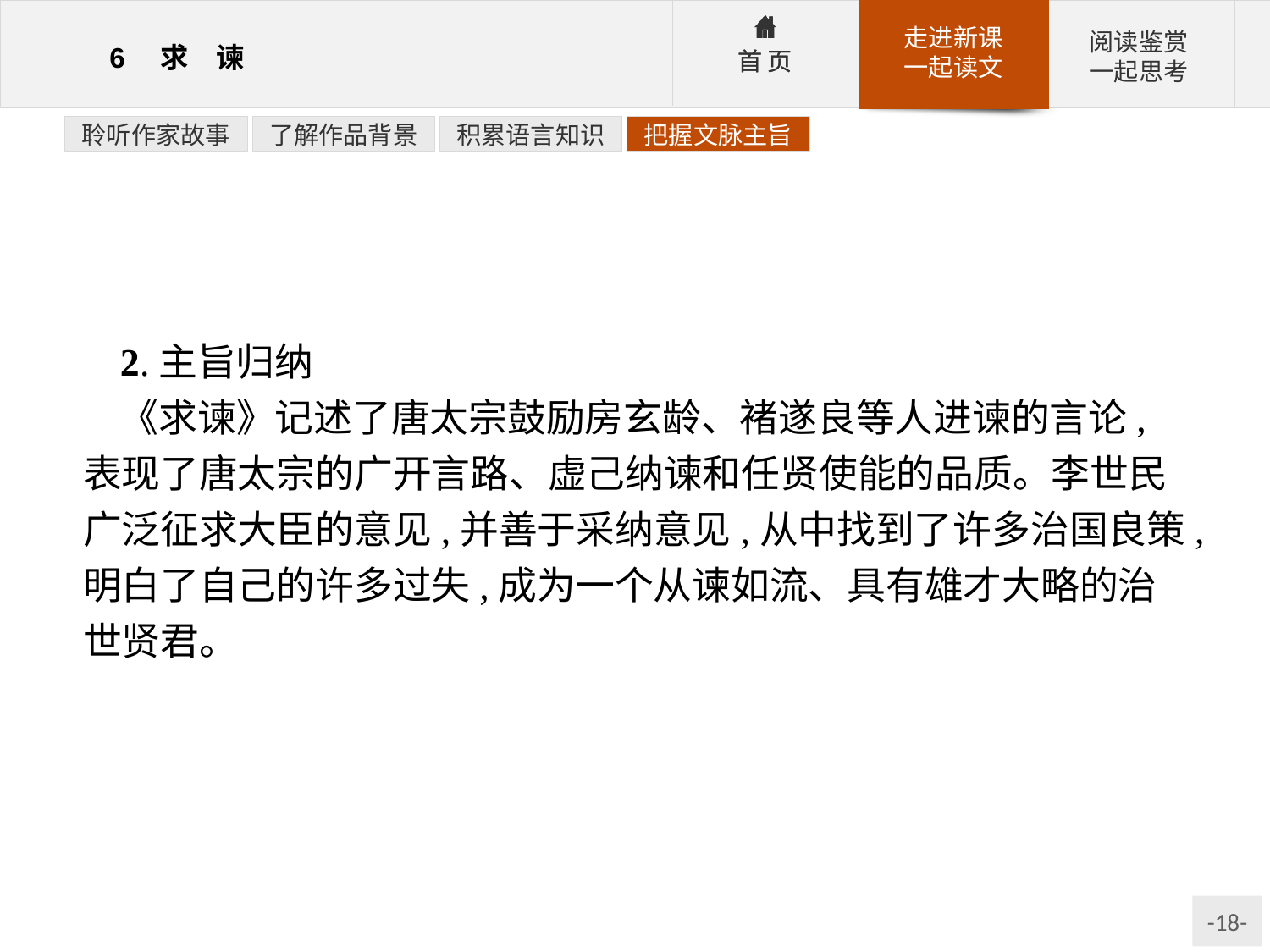

聆听作家故事
了解作品背景
积累语言知识
把握文脉主旨
2.主旨归纳
《求谏》记述了唐太宗鼓励房玄龄、褚遂良等人进谏的言论,表现了唐太宗的广开言路、虚己纳谏和任贤使能的品质。李世民广泛征求大臣的意见,并善于采纳意见,从中找到了许多治国良策,明白了自己的许多过失,成为一个从谏如流、具有雄才大略的治世贤君。